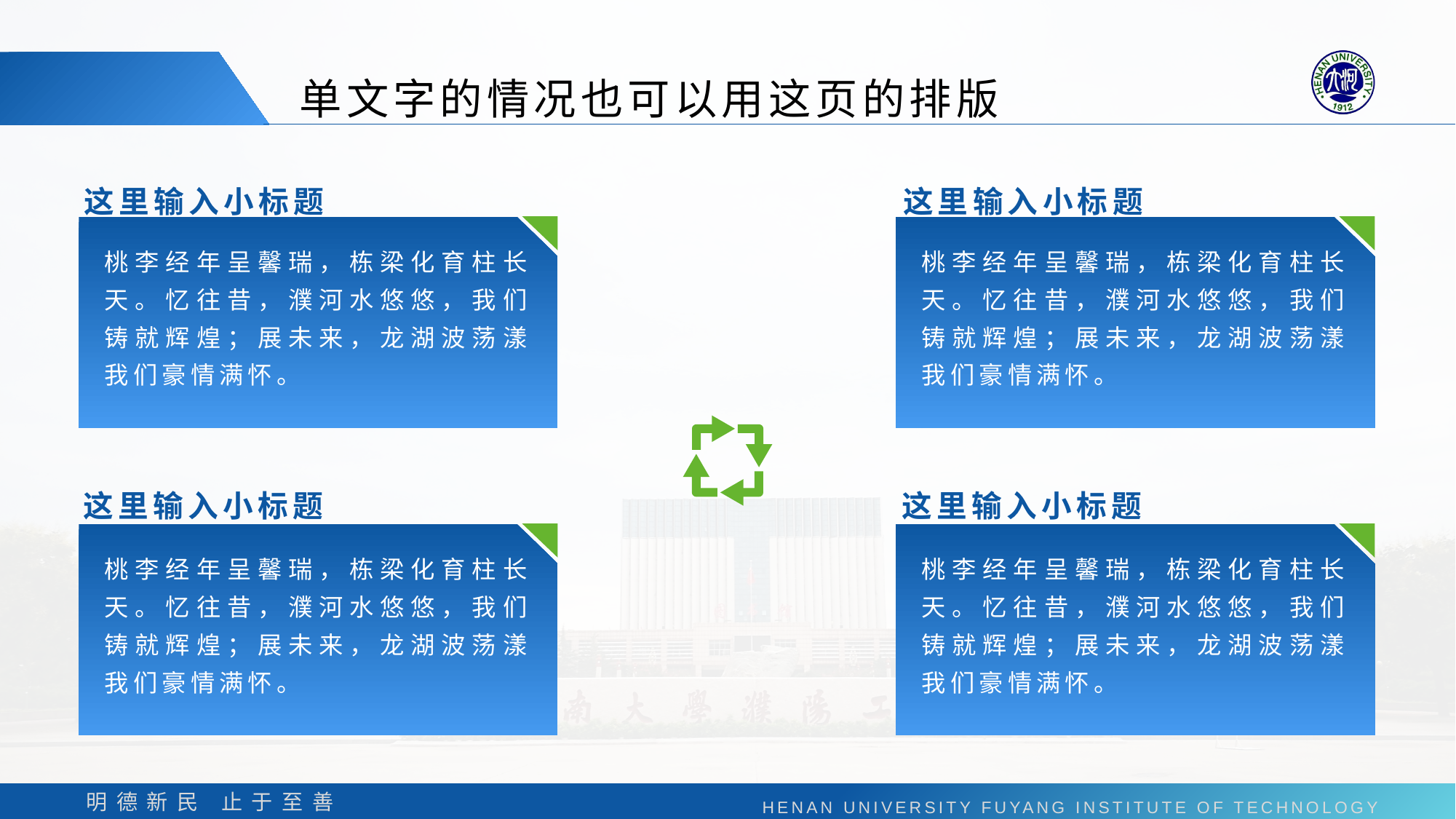

单文字的情况也可以用这页的排版
这里输入小标题
这里输入小标题

桃李经年呈馨瑞，栋梁化育柱长天。忆往昔，濮河水悠悠，我们铸就辉煌；展未来，龙湖波荡漾我们豪情满怀。

桃李经年呈馨瑞，栋梁化育柱长天。忆往昔，濮河水悠悠，我们铸就辉煌；展未来，龙湖波荡漾我们豪情满怀。

这里输入小标题
这里输入小标题

桃李经年呈馨瑞，栋梁化育柱长天。忆往昔，濮河水悠悠，我们铸就辉煌；展未来，龙湖波荡漾我们豪情满怀。

桃李经年呈馨瑞，栋梁化育柱长天。忆往昔，濮河水悠悠，我们铸就辉煌；展未来，龙湖波荡漾我们豪情满怀。